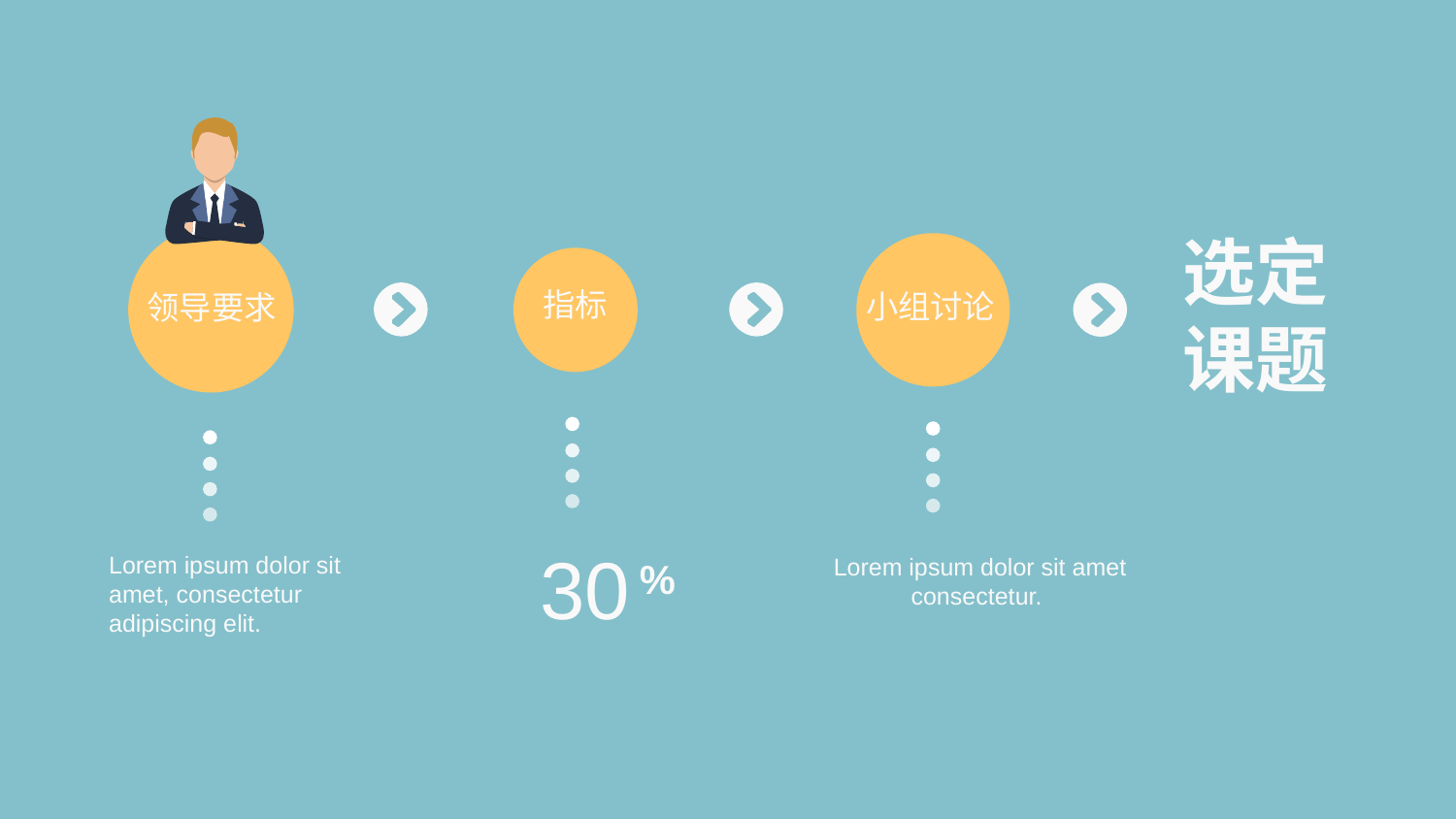

选定课题

领导要求

小组讨论

指标

30
%
Lorem ipsum dolor sit amet, consectetur adipiscing elit.
Lorem ipsum dolor sit amet consectetur.